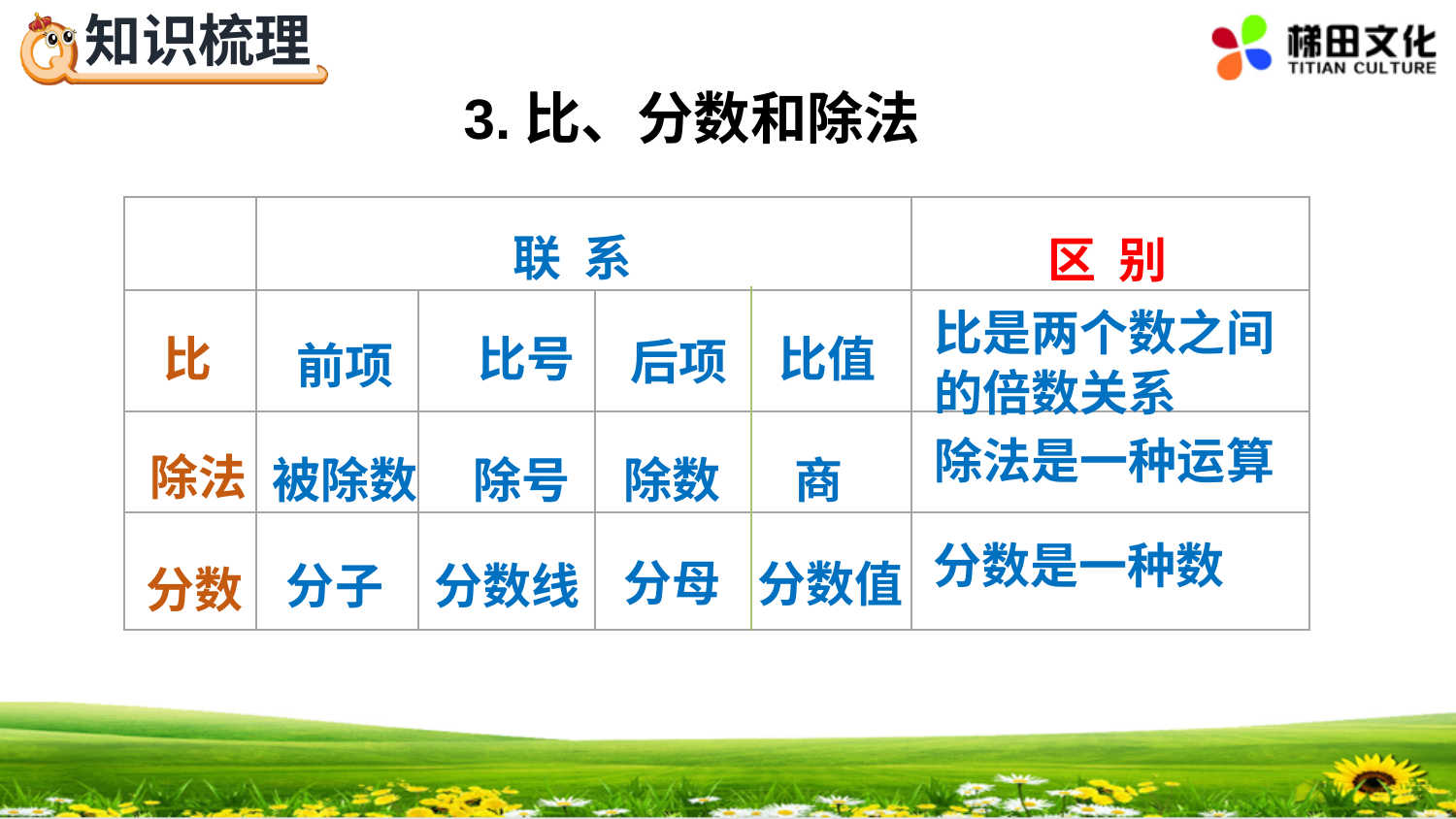

3.比、分数和除法
联  系
区  别
|  |  |  |  |  |
| --- | --- | --- | --- | --- |
|  |  |  |  |  |
|  |  |  |  |  |
|  |  |  |  |  |
比
比号
比值
比是两个数之间的倍数关系
后项
前项
除法
被除数
除号
除数
商
除法是一种运算
分母
分数值
分子
分数线
分数
分数是一种数